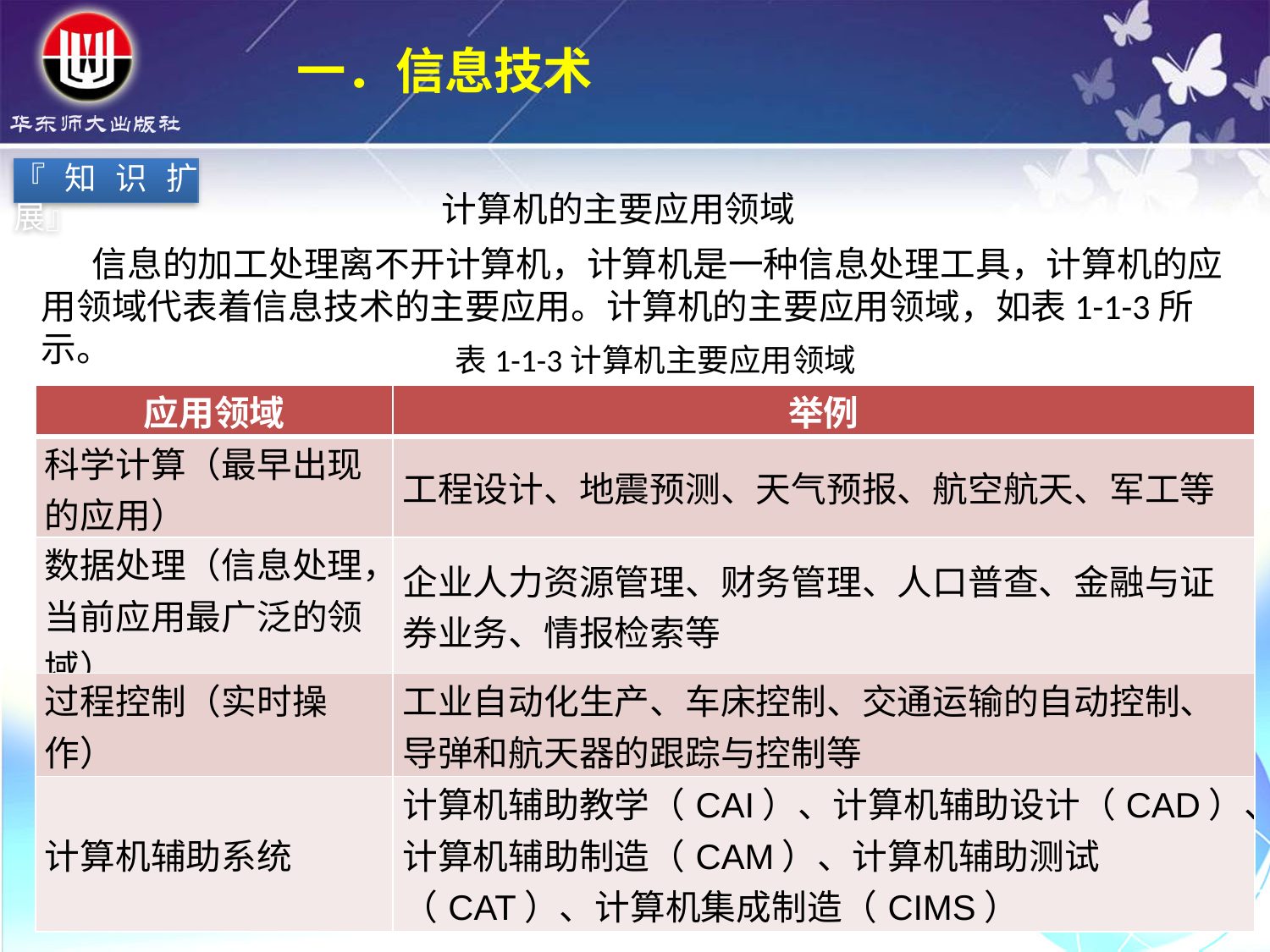

一．信息技术
『知识扩展』
计算机的主要应用领域
      信息的加工处理离不开计算机，计算机是一种信息处理工具，计算机的应用领域代表着信息技术的主要应用。计算机的主要应用领域，如表1-1-3所示。
表1-1-3计算机主要应用领域
| 应用领域 | 举例 |
| --- | --- |
| 科学计算（最早出现的应用） | 工程设计、地震预测、天气预报、航空航天、军工等 |
| 数据处理（信息处理，当前应用最广泛的领域） | 企业人力资源管理、财务管理、人口普查、金融与证券业务、情报检索等 |
| 过程控制（实时操作） | 工业自动化生产、车床控制、交通运输的自动控制、导弹和航天器的跟踪与控制等 |
| 计算机辅助系统 | 计算机辅助教学（CAI）、计算机辅助设计（CAD）、计算机辅助制造（CAM）、计算机辅助测试（CAT）、计算机集成制造（CIMS） |